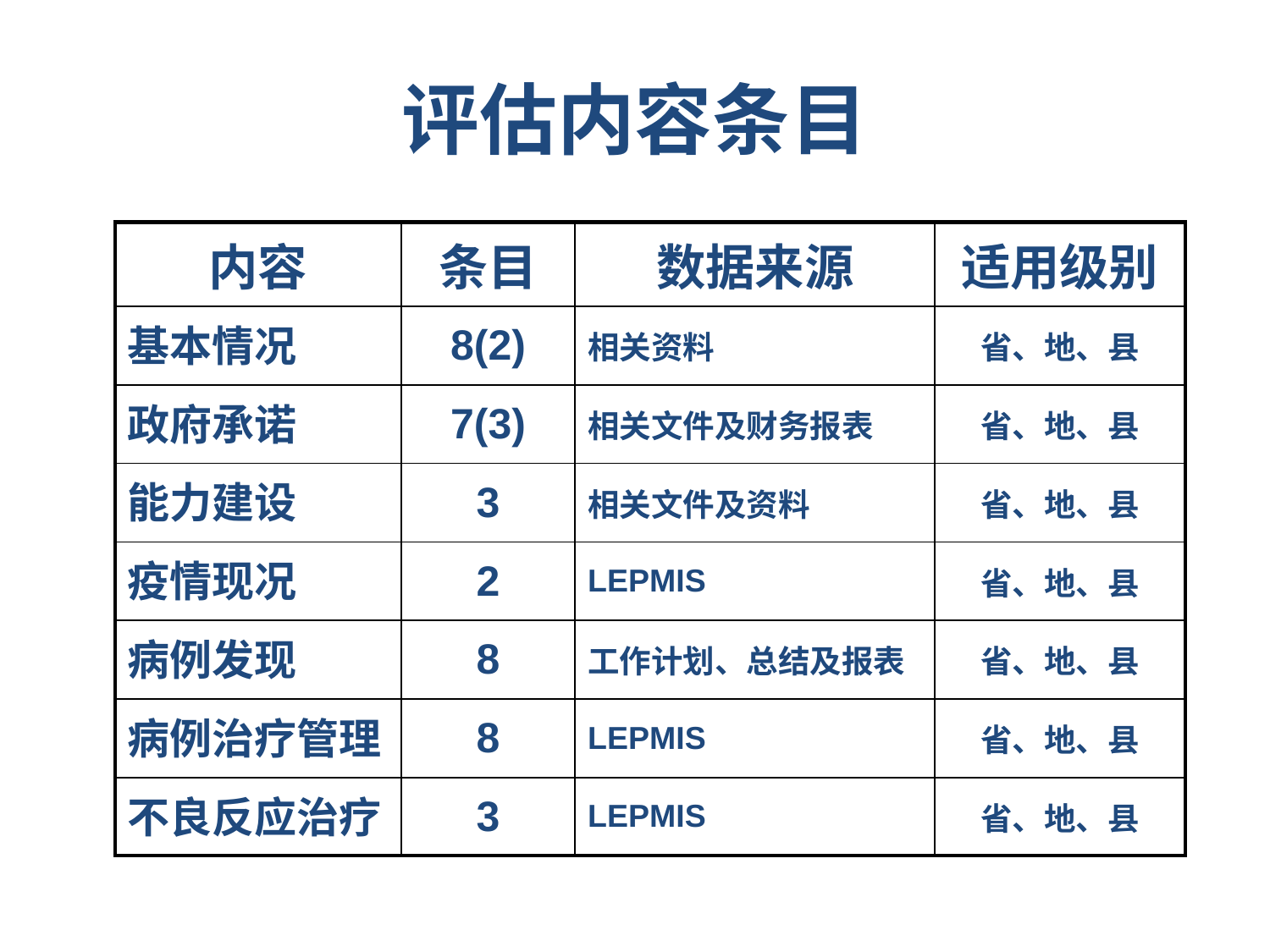

# 评估内容条目
| 内容 | 条目 | 数据来源 | 适用级别 |
| --- | --- | --- | --- |
| 基本情况 | 8(2) | 相关资料 | 省、地、县 |
| 政府承诺 | 7(3) | 相关文件及财务报表 | 省、地、县 |
| 能力建设 | 3 | 相关文件及资料 | 省、地、县 |
| 疫情现况 | 2 | LEPMIS | 省、地、县 |
| 病例发现 | 8 | 工作计划、总结及报表 | 省、地、县 |
| 病例治疗管理 | 8 | LEPMIS | 省、地、县 |
| 不良反应治疗 | 3 | LEPMIS | 省、地、县 |